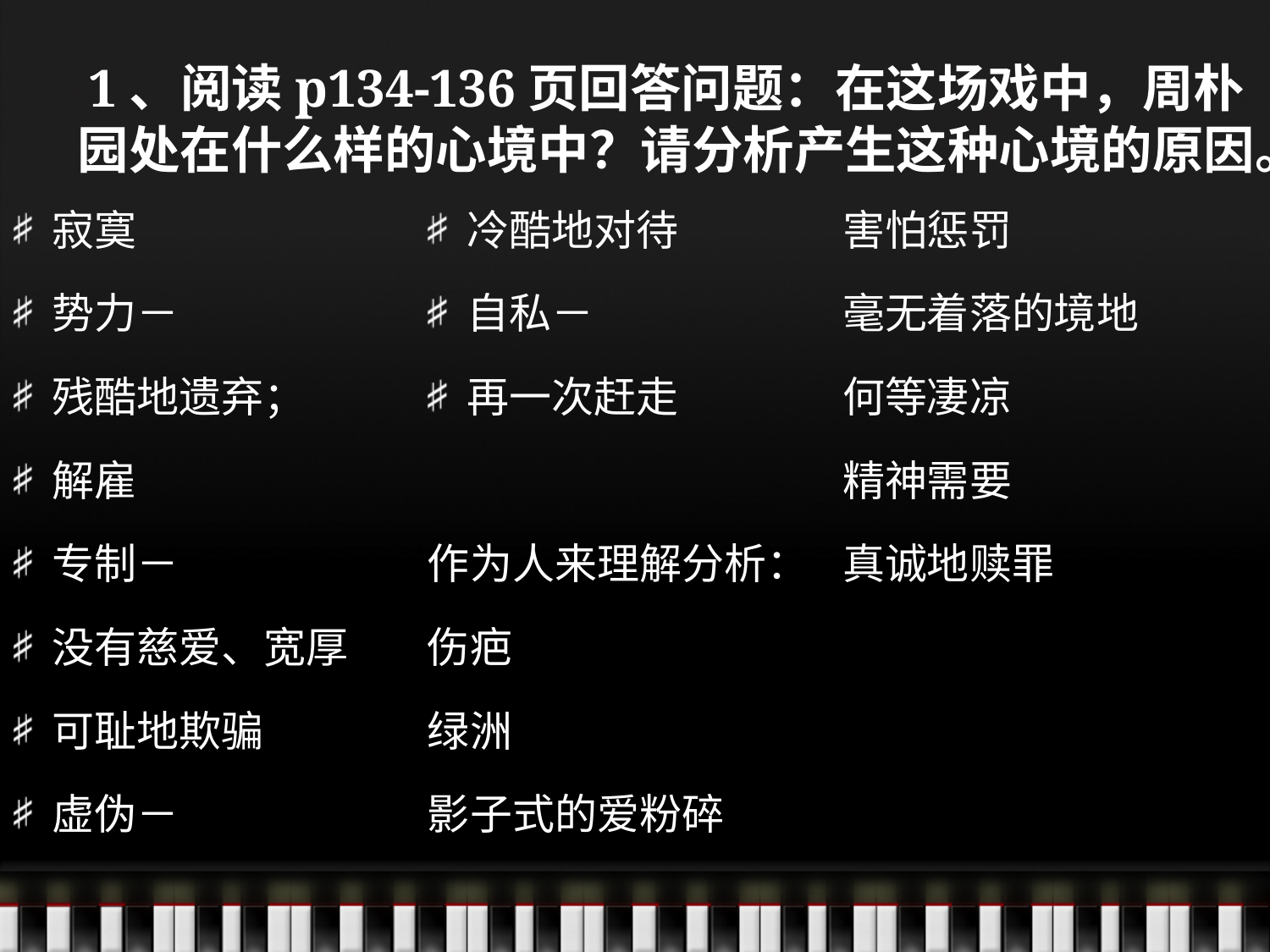

# 1、阅读p134-136页回答问题：在这场戏中，周朴园处在什么样的心境中？请分析产生这种心境的原因。
寂寞
势力－
残酷地遗弃；
解雇
专制－
没有慈爱、宽厚
可耻地欺骗
虚伪－
冷酷地对待
自私－
再一次赶走

作为人来理解分析：
伤疤
绿洲
影子式的爱粉碎
害怕惩罚
毫无着落的境地
何等凄凉
精神需要
真诚地赎罪